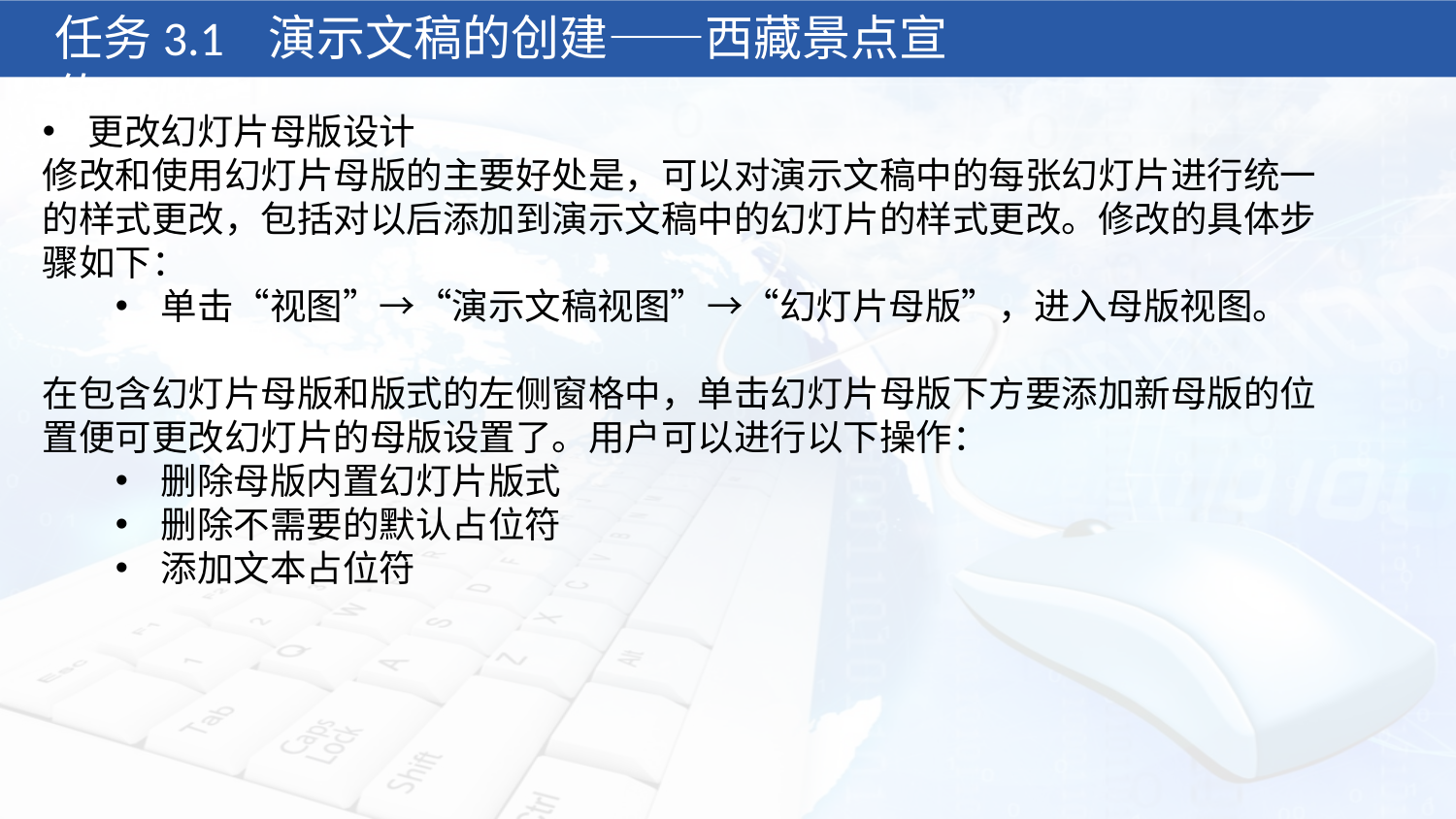

任务3.1   演示文稿的创建——西藏景点宣传
更改幻灯片母版设计
修改和使用幻灯片母版的主要好处是，可以对演示文稿中的每张幻灯片进行统一的样式更改，包括对以后添加到演示文稿中的幻灯片的样式更改。修改的具体步骤如下：
单击“视图”→“演示文稿视图”→“幻灯片母版”，进入母版视图。

在包含幻灯片母版和版式的左侧窗格中，单击幻灯片母版下方要添加新母版的位置便可更改幻灯片的母版设置了。用户可以进行以下操作：
删除母版内置幻灯片版式
删除不需要的默认占位符
添加文本占位符